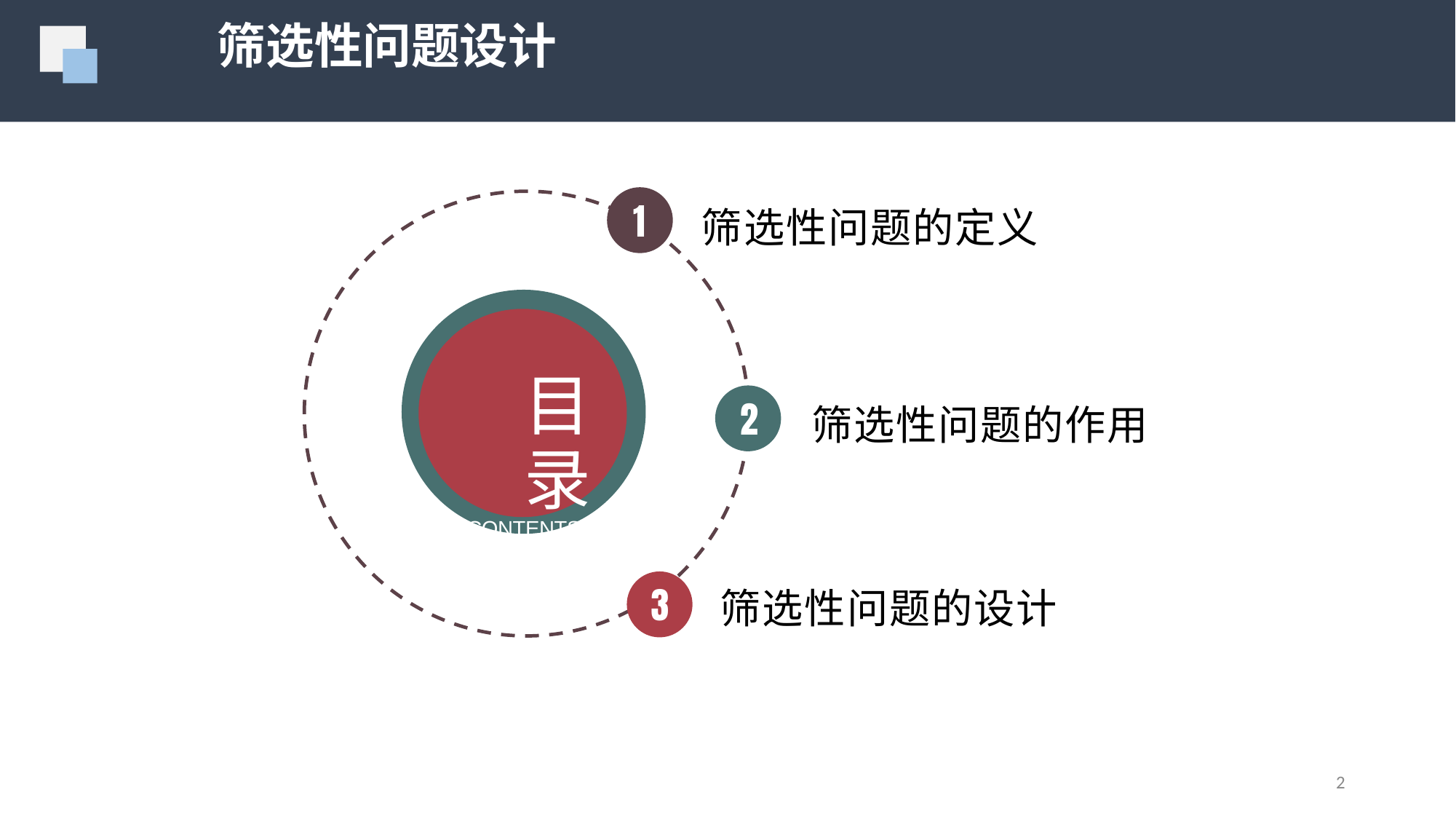

筛选性问题设计

1

筛选性问题的定义

筛选性问题的作用

筛选性问题的设计

目录
CONTENTS

2

3

2